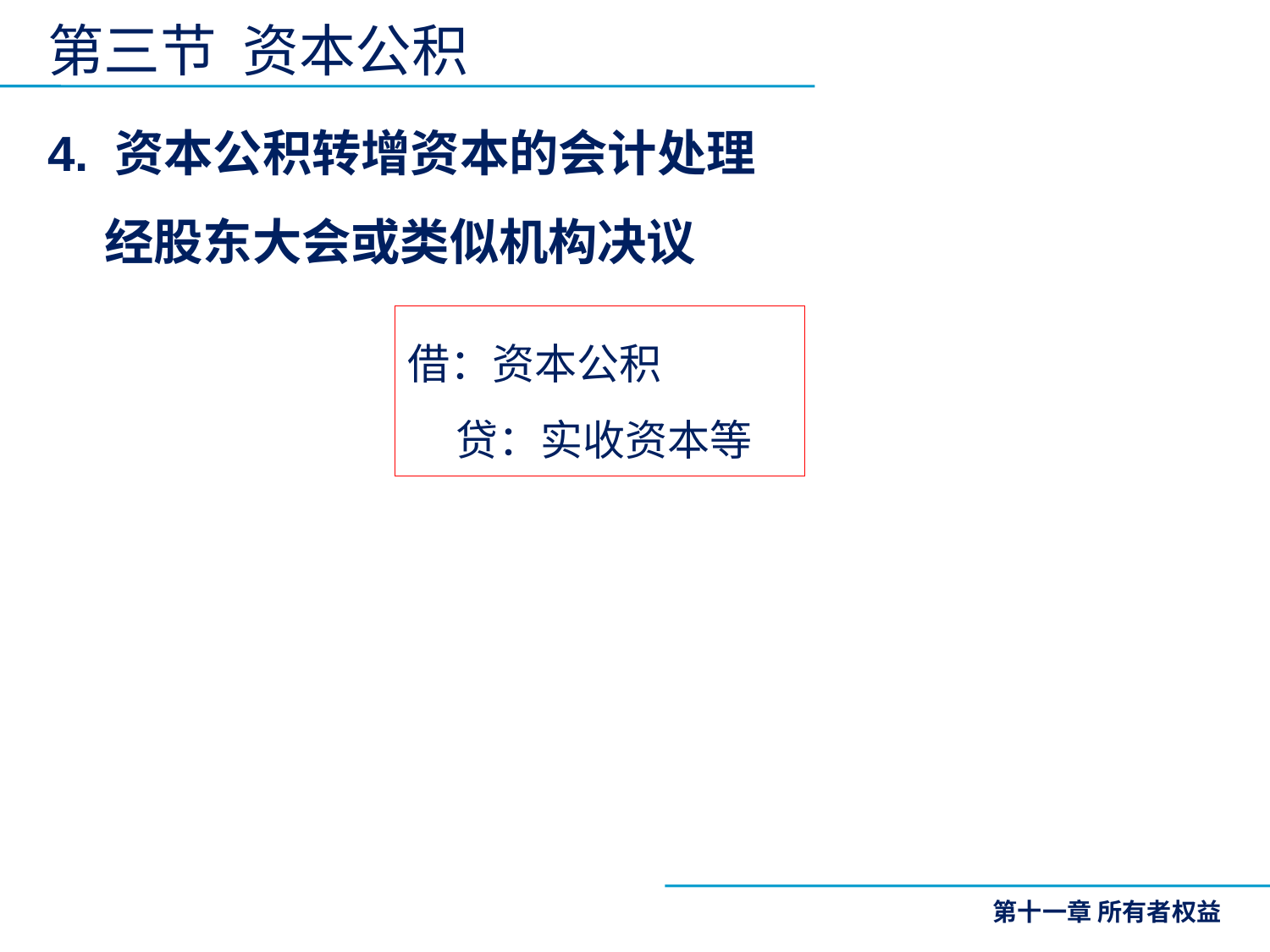

# 第三节  资本公积
4. 资本公积转增资本的会计处理
    经股东大会或类似机构决议

借：资本公积
    贷：实收资本等